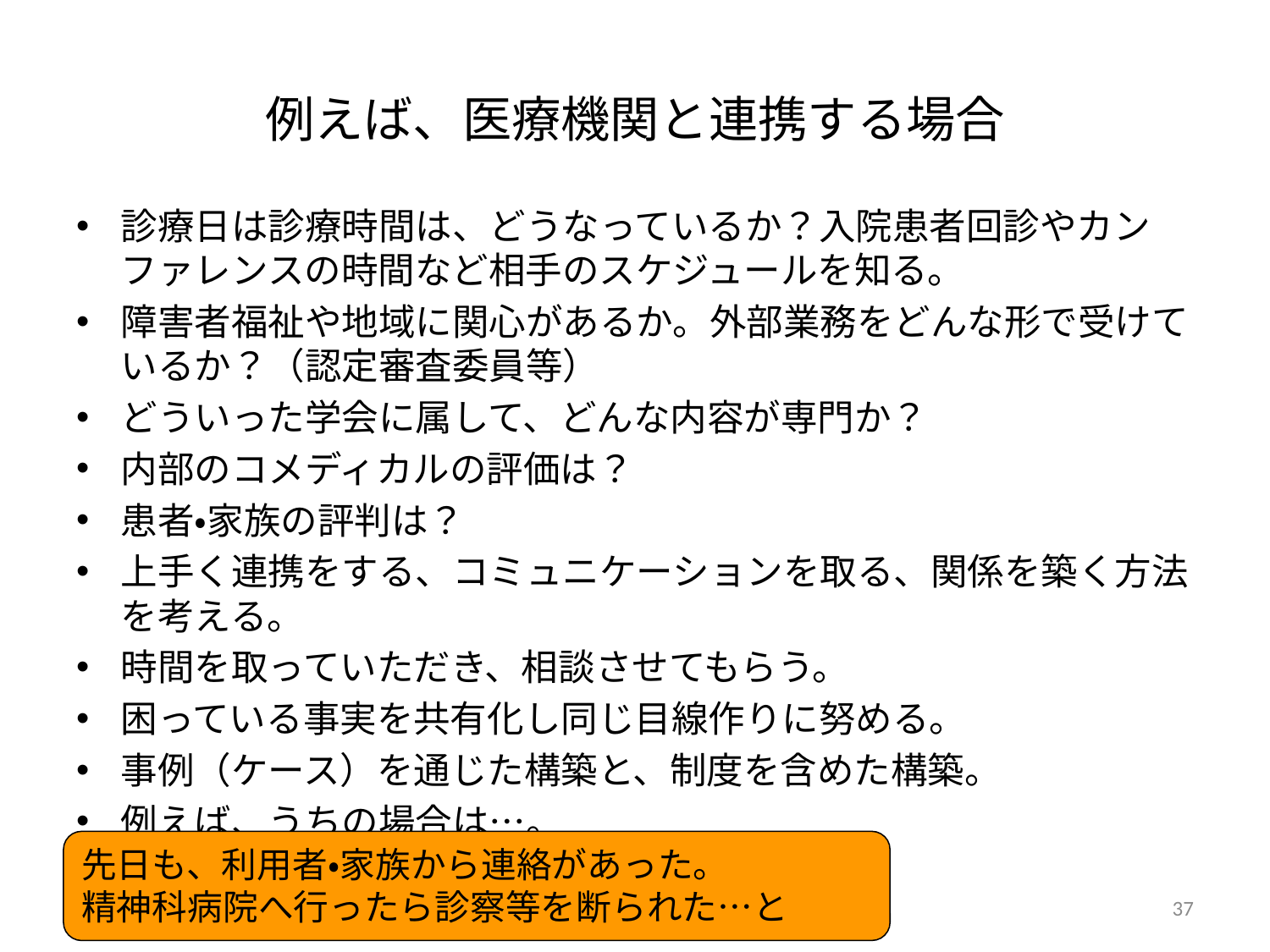

# 例えば、医療機関と連携する場合
診療日は診療時間は、どうなっているか？入院患者回診やカンファレンスの時間など相手のスケジュールを知る。
障害者福祉や地域に関心があるか。外部業務をどんな形で受けているか？（認定審査委員等）
どういった学会に属して、どんな内容が専門か？
内部のコメディカルの評価は？
患者・家族の評判は？
上手く連携をする、コミュニケーションを取る、関係を築く方法を考える。
時間を取っていただき、相談させてもらう。
困っている事実を共有化し同じ目線作りに努める。
事例（ケース）を通じた構築と、制度を含めた構築。
例えば、うちの場合は…。

先日も、利用者・家族から連絡があった。
精神科病院へ行ったら診察等を断られた…と
37